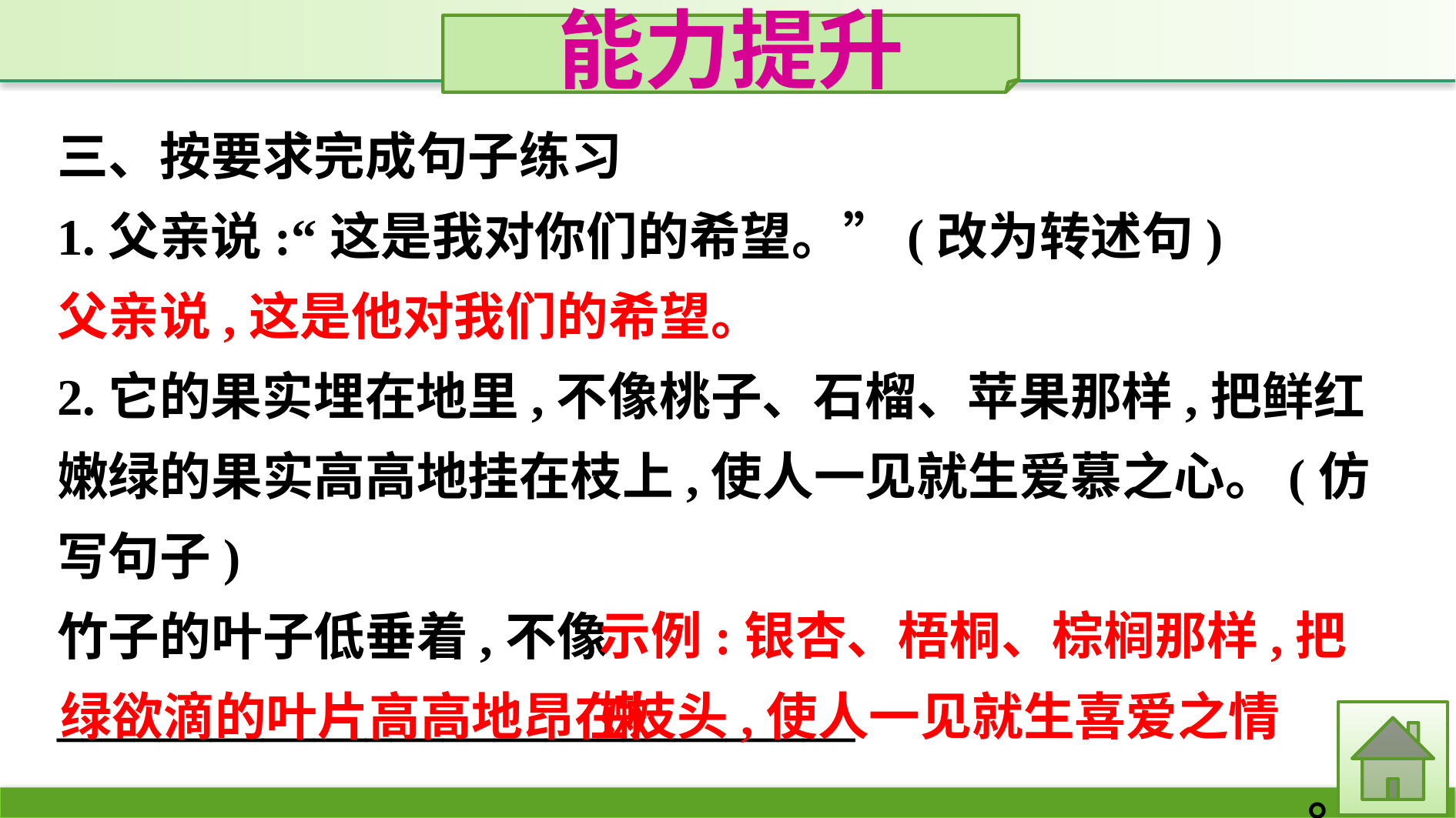

能力提升
三、按要求完成句子练习
1.父亲说:“这是我对你们的希望。”(改为转述句)
父亲说,这是他对我们的希望。
2.它的果实埋在地里,不像桃子、石榴、苹果那样,把鲜红嫩绿的果实高高地挂在枝上,使人一见就生爱慕之心。(仿写句子)
竹子的叶子低垂着,不像_______________________________
________________________________________________。
示例:银杏、梧桐、棕榈那样,把嫩
绿欲滴的叶片高高地昂在枝头,使人一见就生喜爱之情